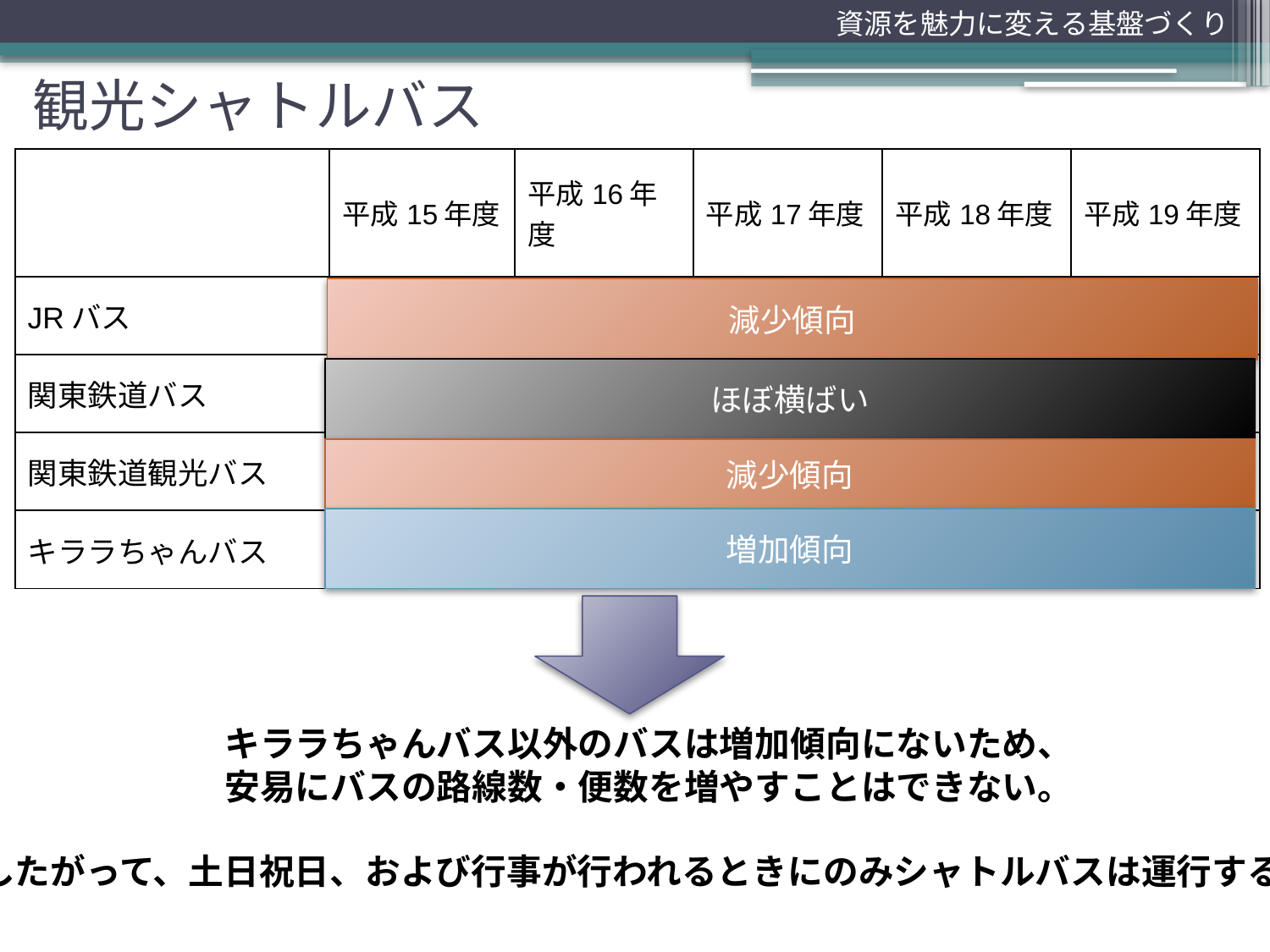

資源を魅力に変える基盤づくり
# 観光シャトルバス
|  | 平成15年度 | 平成16年度 | 平成17年度 | 平成18年度 | 平成19年度 |
| --- | --- | --- | --- | --- | --- |
| JRバス | 694,635 | 615,036 | 561,370 | 515,464 | 507,204 |
| 関東鉄道バス | 4,008,645 | 3,897,047 | 3,874,984 | 3,887,799 | 3,967,109 |
| 関東鉄道観光バス | 205,287 | 182,438 | 199,205 | 183,571 | 160,607 |
| キララちゃんバス | ----- | ----- | 111,474 | 125,921 | 139,831 |
減少傾向
ほぼ横ばい
減少傾向
増加傾向

キララちゃんバス以外のバスは増加傾向にないため、
安易にバスの路線数・便数を増やすことはできない。

したがって、土日祝日、および行事が行われるときにのみシャトルバスは運行する。